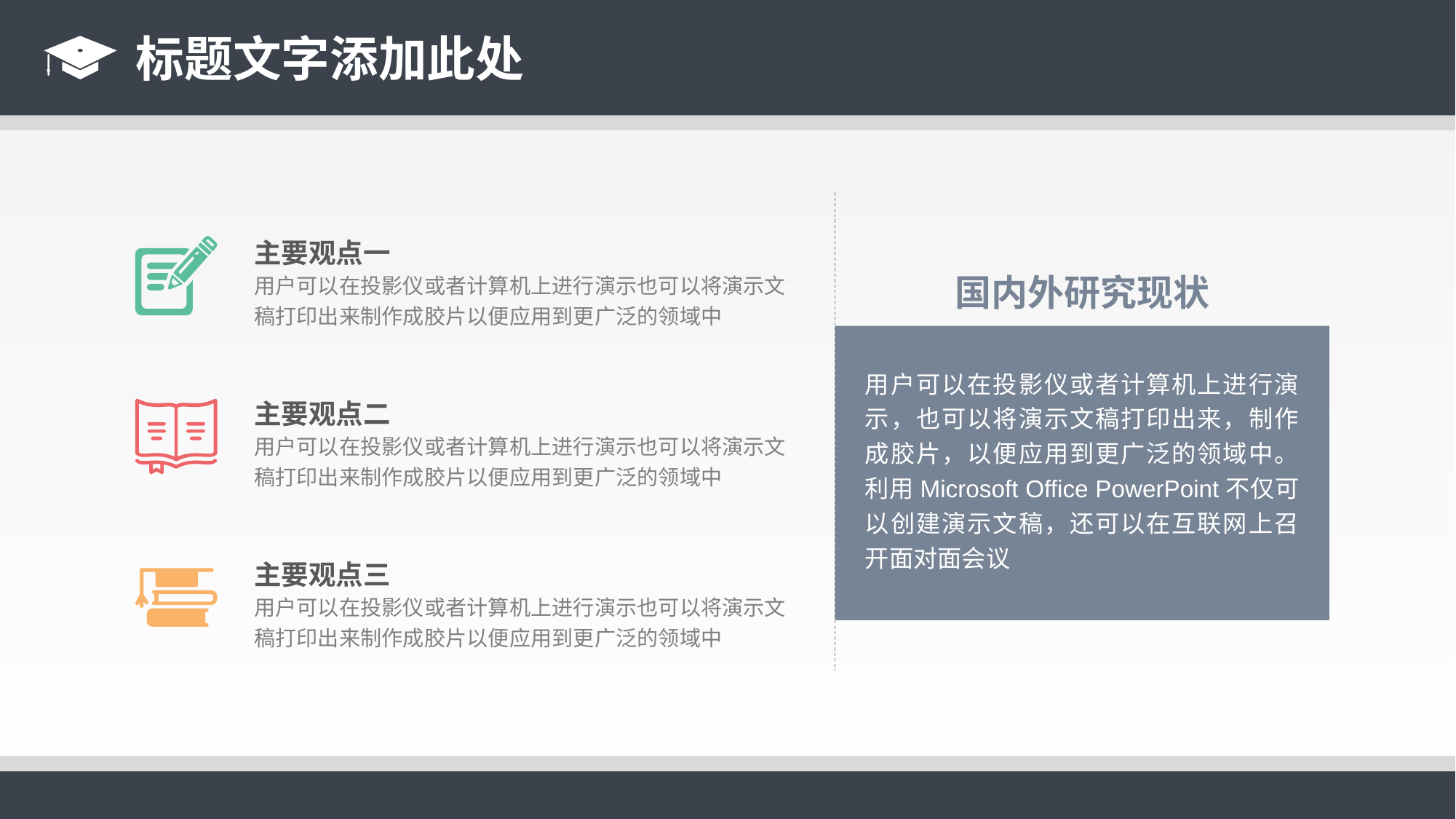

标题文字添加此处

主要观点一

用户可以在投影仪或者计算机上进行演示也可以将演示文稿打印出来制作成胶片以便应用到更广泛的领域中
国内外研究现状

用户可以在投影仪或者计算机上进行演示，也可以将演示文稿打印出来，制作成胶片，以便应用到更广泛的领域中。利用Microsoft Office PowerPoint不仅可以创建演示文稿，还可以在互联网上召开面对面会议
主要观点二

用户可以在投影仪或者计算机上进行演示也可以将演示文稿打印出来制作成胶片以便应用到更广泛的领域中
主要观点三

用户可以在投影仪或者计算机上进行演示也可以将演示文稿打印出来制作成胶片以便应用到更广泛的领域中